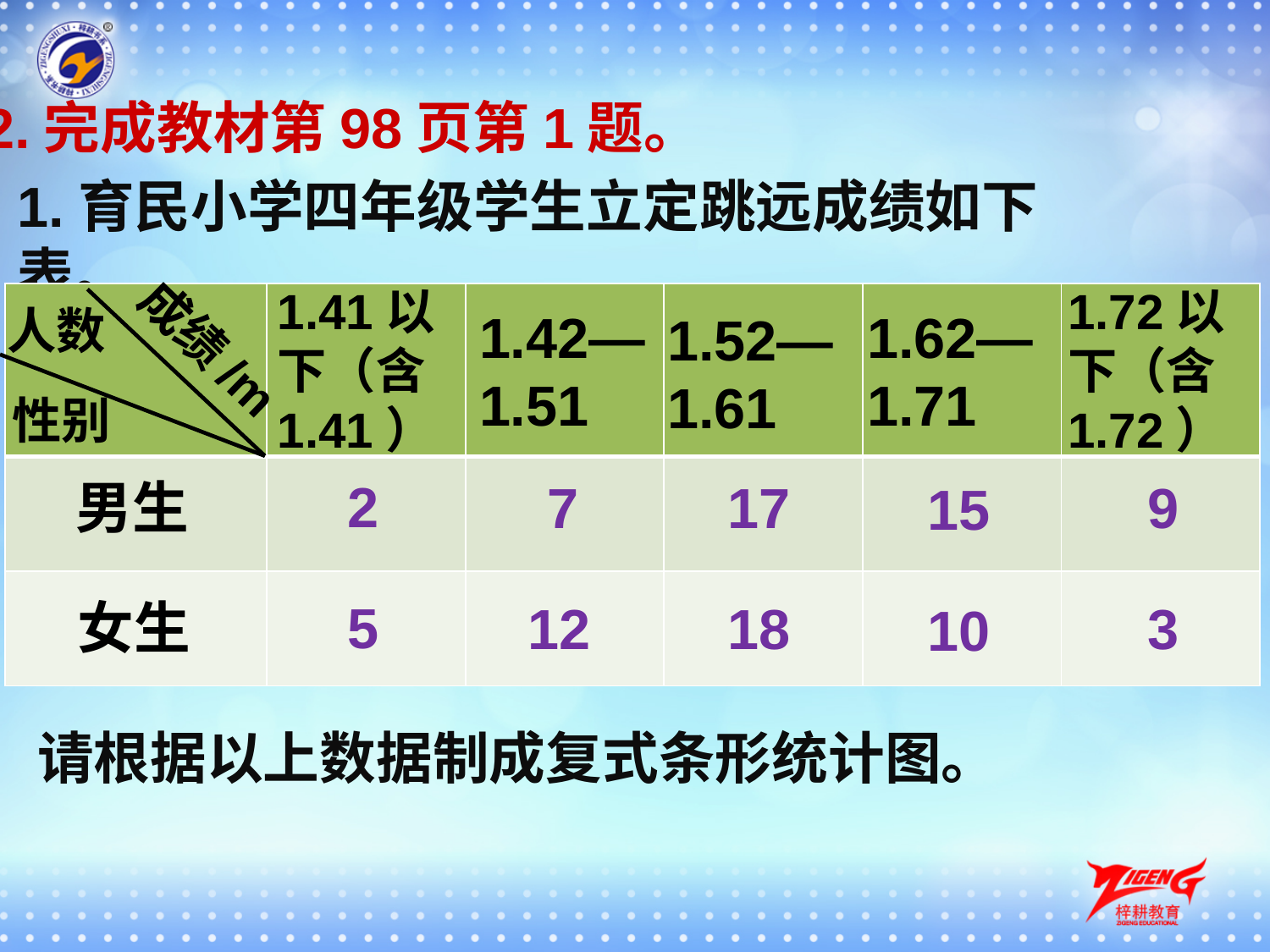

2.完成教材第98页第1题。
1.育民小学四年级学生立定跳远成绩如下表。
1.41以下（含1.41）
1.72以下（含1.72）
|  |  |  |  |  |  |
| --- | --- | --- | --- | --- | --- |
|  |  |  |  |  |  |
|  |  |  |  |  |  |
人数
1.42—1.51
1.62—1.71
1.52—1.61
成绩/m
性别
2
男生
7
17
9
15
5
女生
12
18
3
10
请根据以上数据制成复式条形统计图。